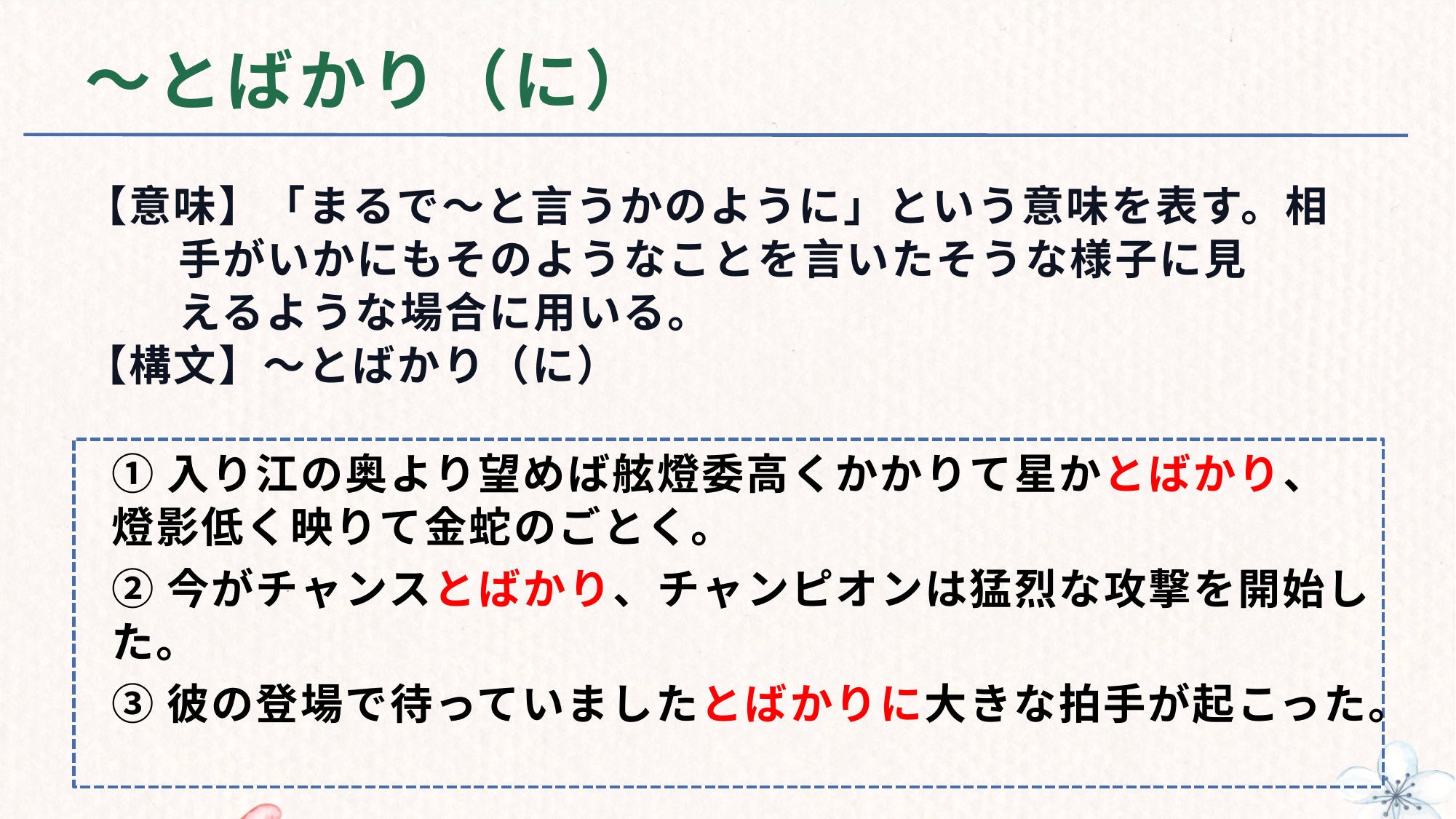

# ～とばかり（に）
【意味】「まるで～と言うかのように」という意味を表す。相
       手がいかにもそのようなことを言いたそうな様子に見
       えるような場合に用いる。
【構文】～とばかり（に）
①入り江の奥より望めば舷燈委高くかかりて星かとばかり、燈影低く映りて金蛇のごとく。
②今がチャンスとばかり、チャンピオンは猛烈な攻撃を開始した。
③彼の登場で待っていましたとばかりに大きな拍手が起こった。